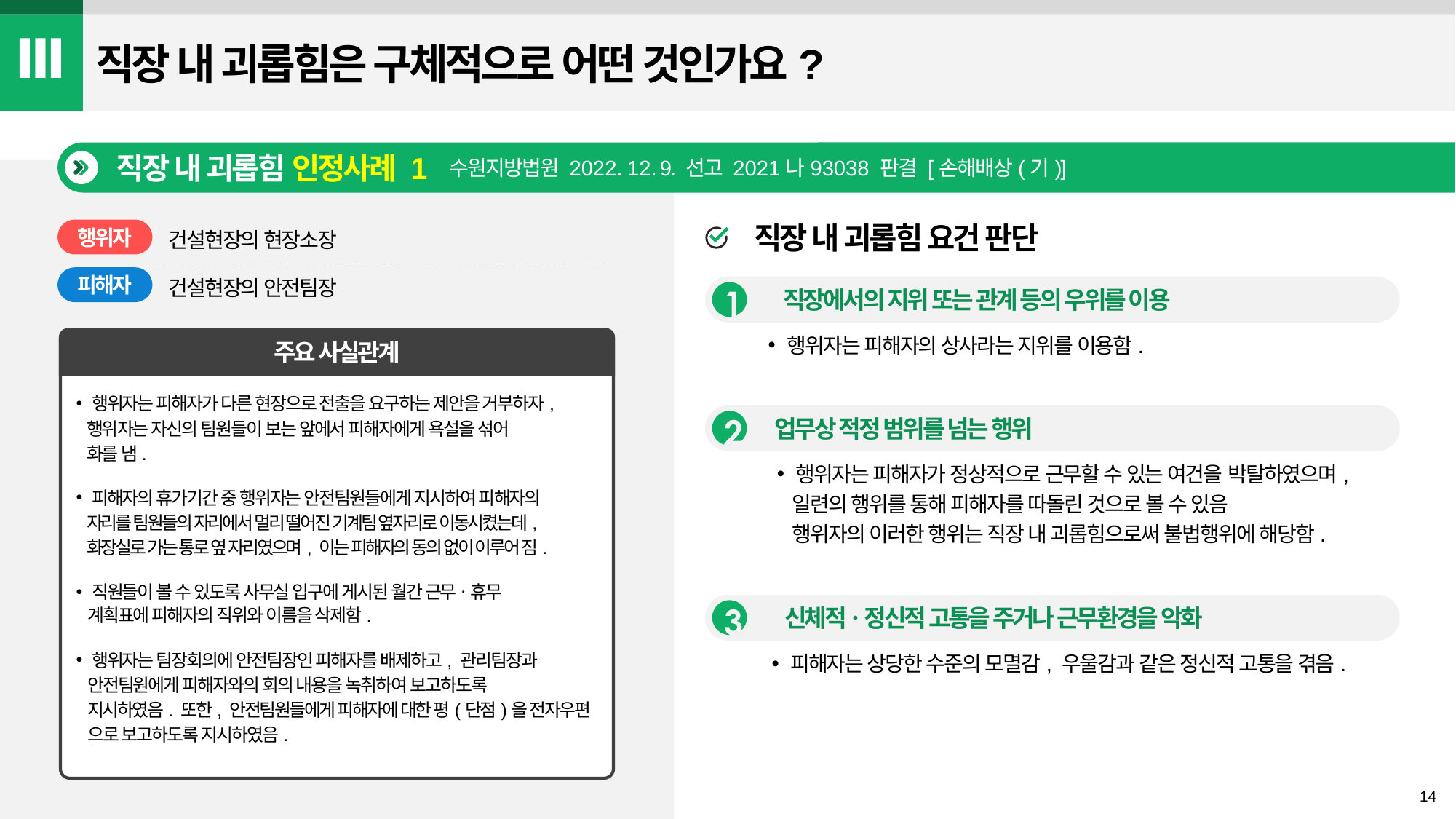

Ⅲ
직장 내 괴롭힘은 구체적으로 어떤 것인가요?
직장 내 괴롭힘 인정사례 1

수원지방법원 2022. 12. 9. 선고 2021나93038 판결 [손해배상(기)]

직장 내 괴롭힘 요건 판단

행위자
건설현장의 현장소장
피해자
건설현장의 안전팀장

직장에서의 지위 또는 관계 등의 우위를 이용
 행위자는 피해자의 상사라는 지위를 이용함.

주요 사실관계
 행위자는 피해자가 다른 현장으로 전출을 요구하는 제안을 거부하자,
행위자는 자신의 팀원들이 보는 앞에서 피해자에게 욕설을 섞어
화를 냄.
 피해자의 휴가기간 중 행위자는 안전팀원들에게 지시하여 피해자의
자리를 팀원들의 자리에서 멀리 떨어진 기계팀 옆자리로 이동시켰는데,
화장실로 가는 통로 옆 자리였으며, 이는 피해자의 동의 없이 이루어 짐.
 직원들이 볼 수 있도록 사무실 입구에 게시된 월간 근무ㆍ휴무
계획표에 피해자의 직위와 이름을 삭제함.
 행위자는 팀장회의에 안전팀장인 피해자를 배제하고, 관리팀장과
안전팀원에게 피해자와의 회의 내용을 녹취하여 보고하도록
지시하였음. 또한, 안전팀원들에게 피해자에 대한 평(단점)을 전자우편
으로 보고하도록 지시하였음.

업무상 적정 범위를 넘는 행위
 행위자는 피해자가 정상적으로 근무할 수 있는 여건을 박탈하였으며,
일련의 행위를 통해 피해자를 따돌린 것으로 볼 수 있음
행위자의 이러한 행위는 직장 내 괴롭힘으로써 불법행위에 해당함.

신체적ㆍ정신적 고통을 주거나 근무환경을 악화
 피해자는 상당한 수준의 모멸감, 우울감과 같은 정신적 고통을 겪음.